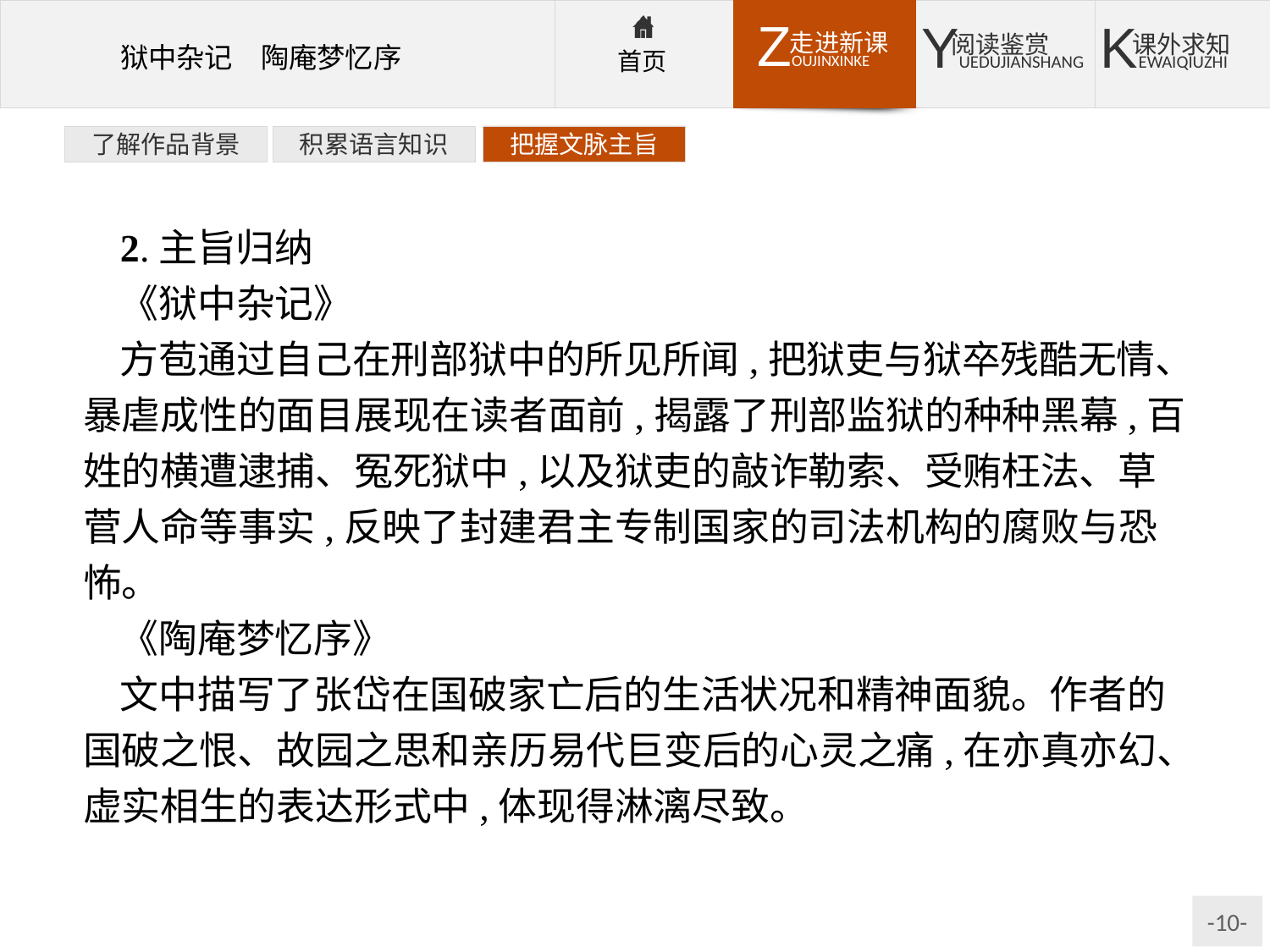

了解作品背景
积累语言知识
把握文脉主旨
2.主旨归纳
《狱中杂记》
方苞通过自己在刑部狱中的所见所闻,把狱吏与狱卒残酷无情、暴虐成性的面目展现在读者面前,揭露了刑部监狱的种种黑幕,百姓的横遭逮捕、冤死狱中,以及狱吏的敲诈勒索、受贿枉法、草菅人命等事实,反映了封建君主专制国家的司法机构的腐败与恐怖。
《陶庵梦忆序》
文中描写了张岱在国破家亡后的生活状况和精神面貌。作者的国破之恨、故园之思和亲历易代巨变后的心灵之痛,在亦真亦幻、虚实相生的表达形式中,体现得淋漓尽致。